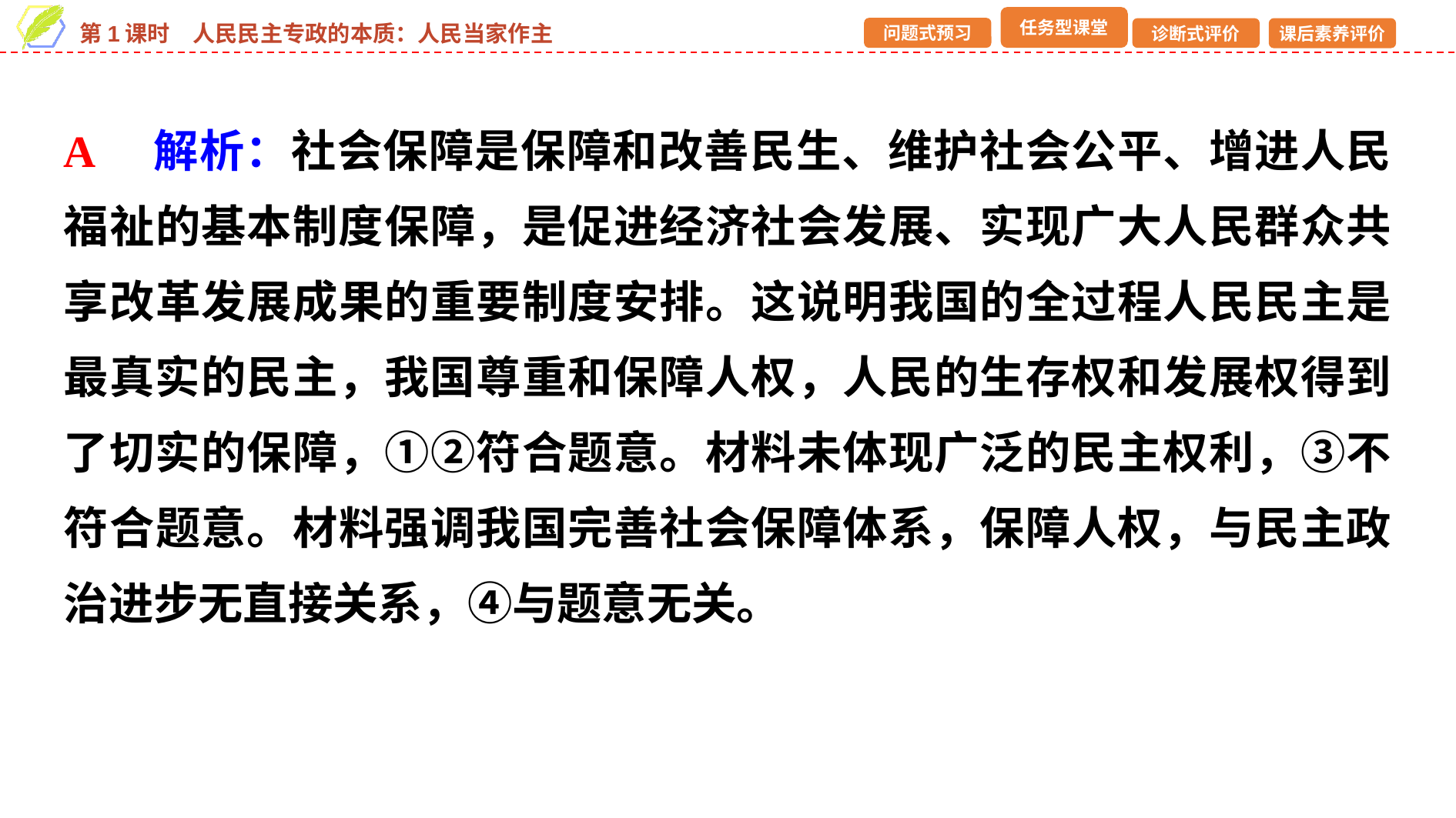

A　解析：社会保障是保障和改善民生、维护社会公平、增进人民福祉的基本制度保障，是促进经济社会发展、实现广大人民群众共享改革发展成果的重要制度安排。这说明我国的全过程人民民主是最真实的民主，我国尊重和保障人权，人民的生存权和发展权得到了切实的保障，①②符合题意。材料未体现广泛的民主权利，③不符合题意。材料强调我国完善社会保障体系，保障人权，与民主政治进步无直接关系，④与题意无关。